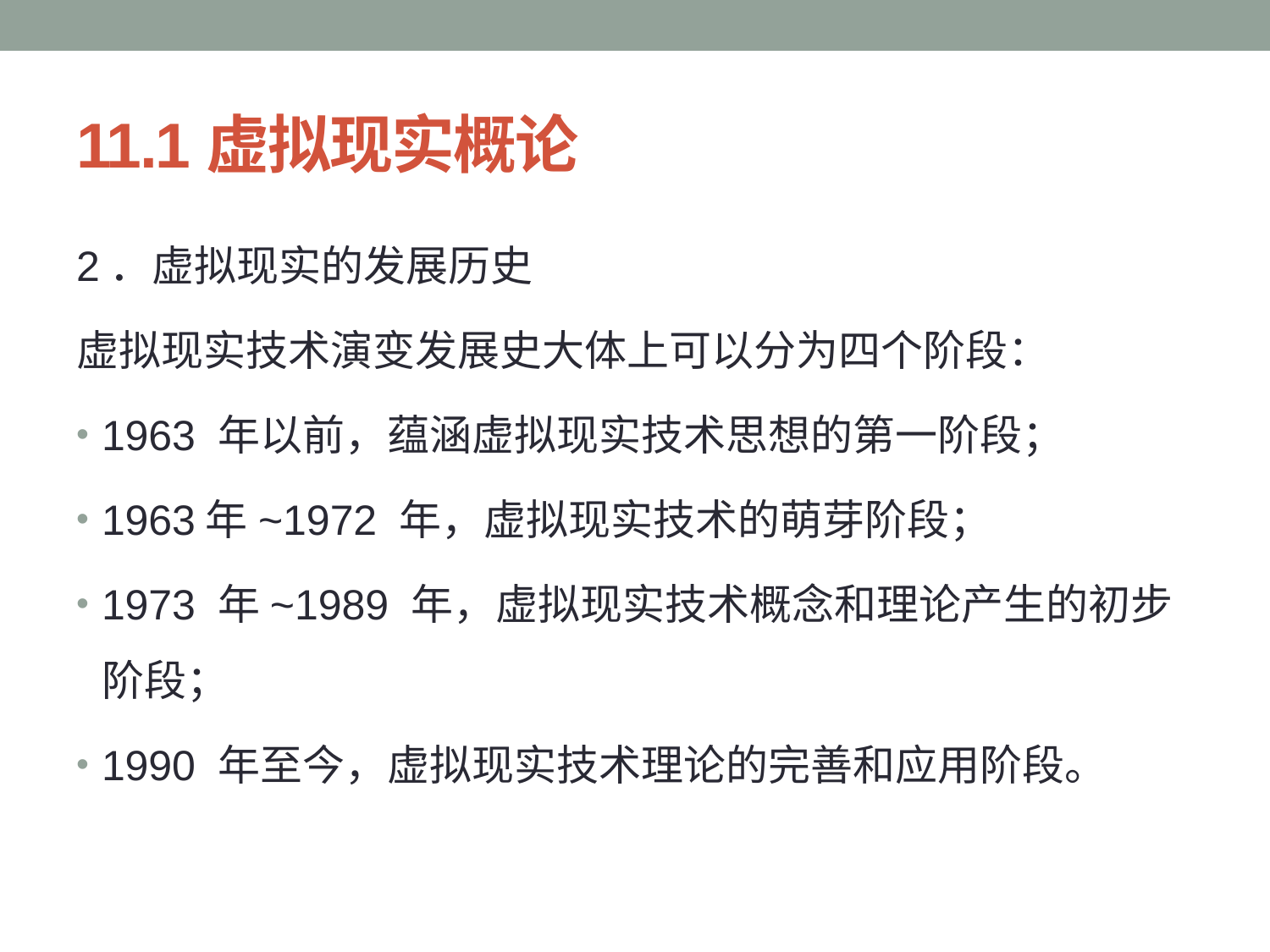

# 11.1虚拟现实概论
2．虚拟现实的发展历史
虚拟现实技术演变发展史大体上可以分为四个阶段：
1963 年以前，蕴涵虚拟现实技术思想的第一阶段；
1963年~1972 年，虚拟现实技术的萌芽阶段；
1973 年~1989 年，虚拟现实技术概念和理论产生的初步阶段；
1990 年至今，虚拟现实技术理论的完善和应用阶段。